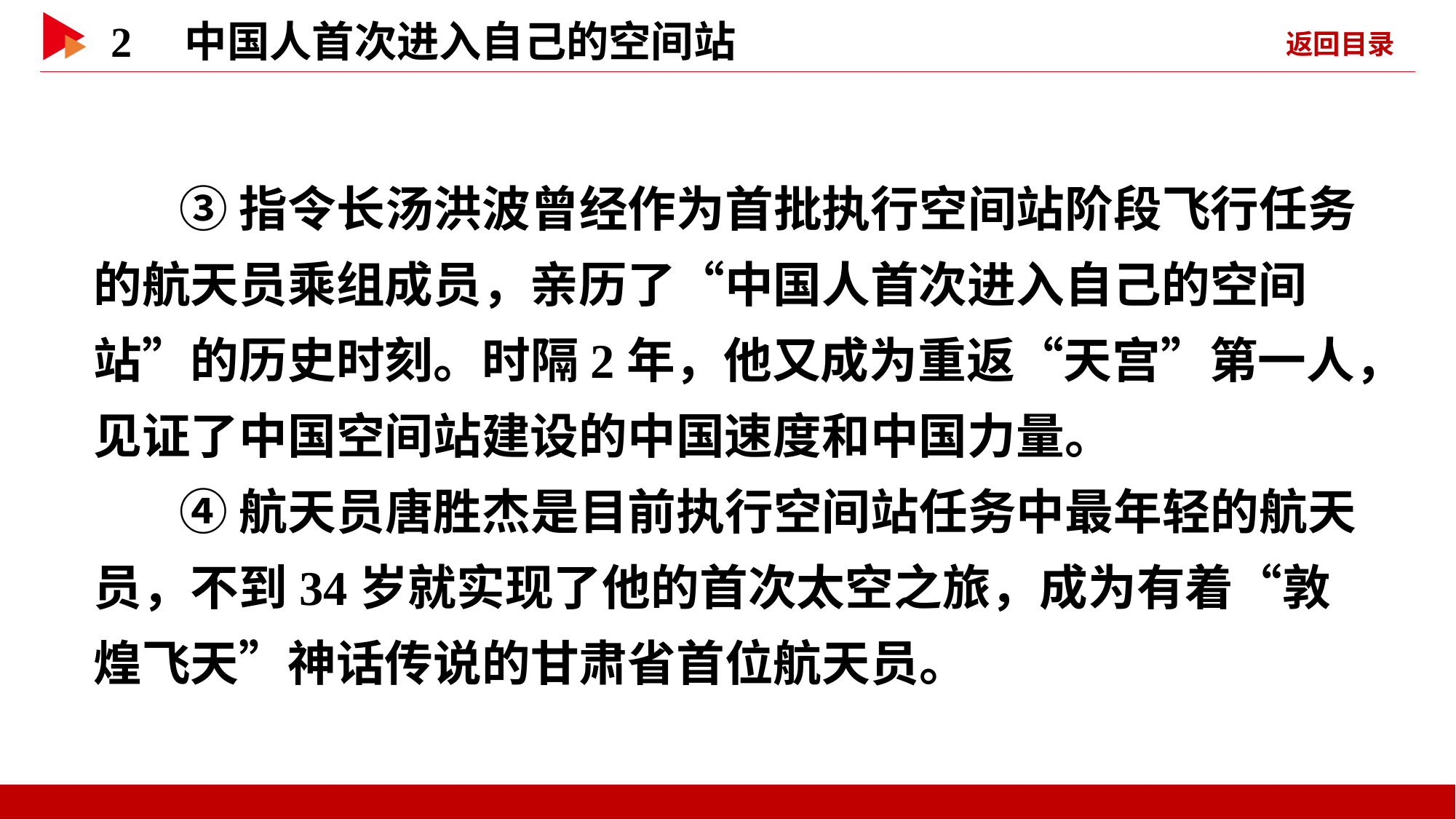

③指令长汤洪波曾经作为首批执行空间站阶段飞行任务的航天员乘组成员，亲历了“中国人首次进入自己的空间站”的历史时刻。时隔2年，他又成为重返“天宫”第一人，见证了中国空间站建设的中国速度和中国力量。
④航天员唐胜杰是目前执行空间站任务中最年轻的航天员，不到34岁就实现了他的首次太空之旅，成为有着“敦煌飞天”神话传说的甘肃省首位航天员。